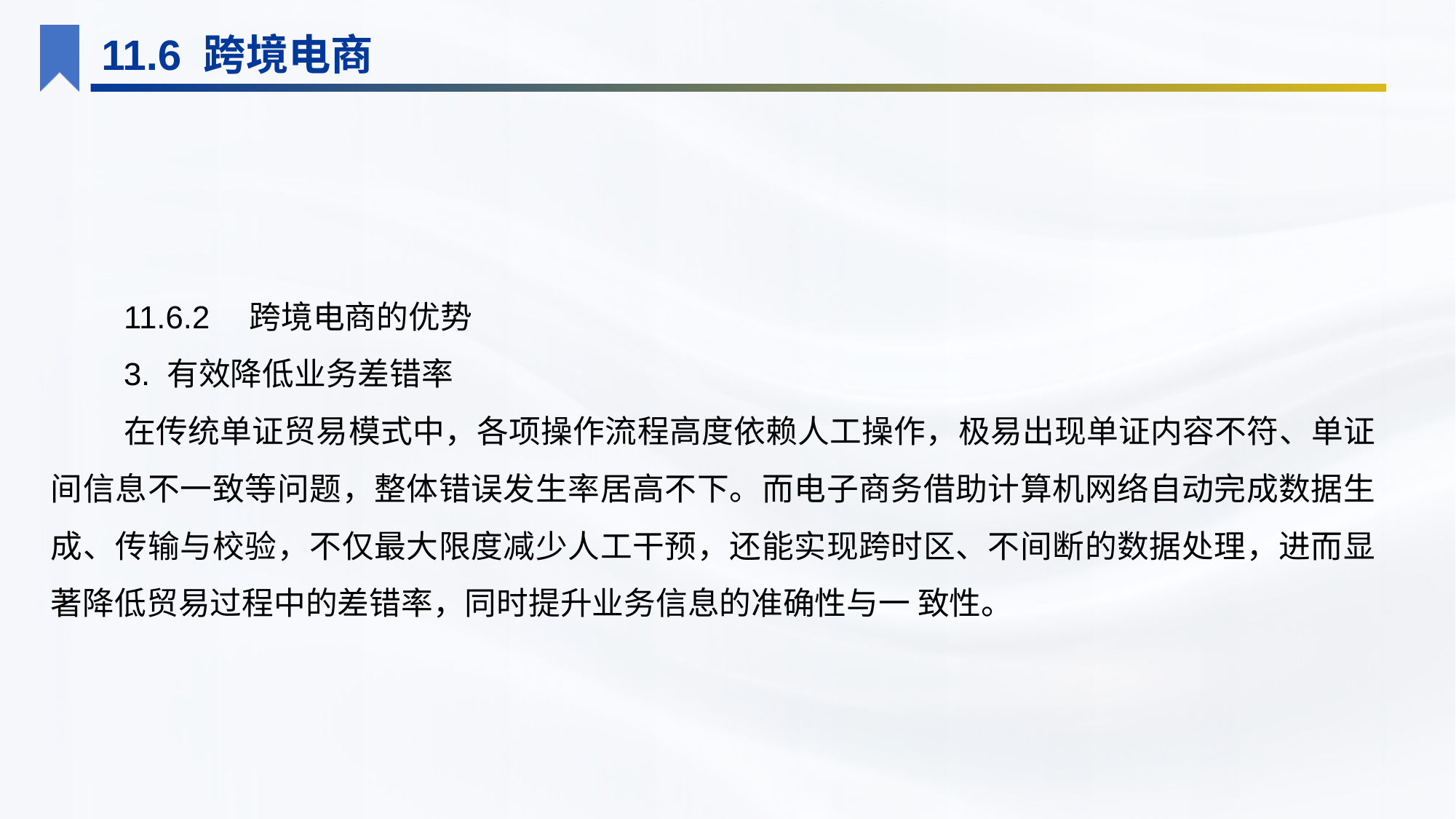

11.6 跨境电商
11.6.2　跨境电商的优势
3. 有效降低业务差错率
在传统单证贸易模式中，各项操作流程高度依赖人工操作，极易出现单证内容不符、单证间信息不一致等问题，整体错误发生率居高不下。而电子商务借助计算机网络自动完成数据生成、传输与校验，不仅最大限度减少人工干预，还能实现跨时区、不间断的数据处理，进而显著降低贸易过程中的差错率，同时提升业务信息的准确性与一 致性。